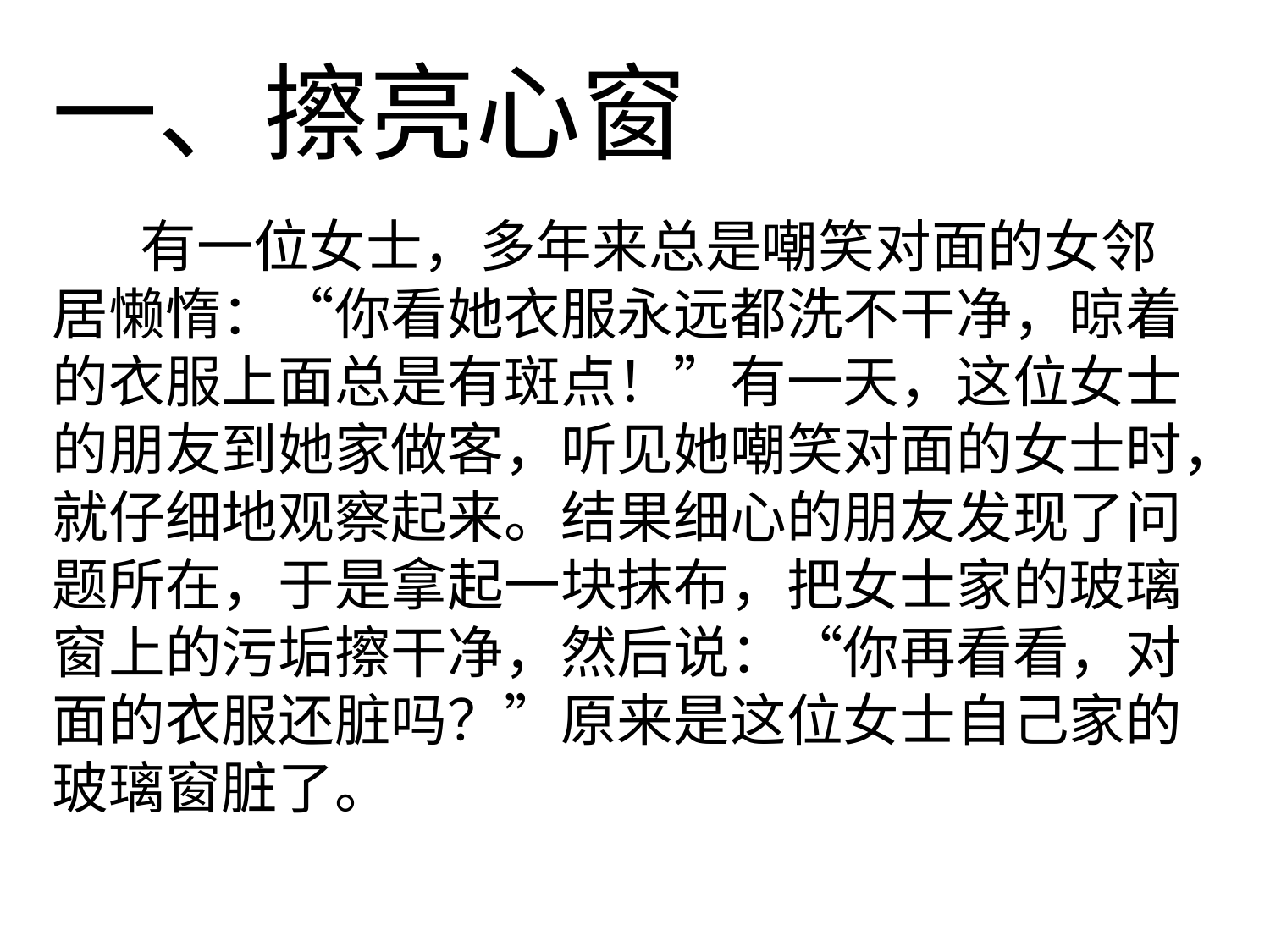

一、擦亮心窗
　　有一位女士，多年来总是嘲笑对面的女邻居懒惰：“你看她衣服永远都洗不干净，晾着的衣服上面总是有斑点！”有一天，这位女士的朋友到她家做客，听见她嘲笑对面的女士时，就仔细地观察起来。结果细心的朋友发现了问题所在，于是拿起一块抹布，把女士家的玻璃窗上的污垢擦干净，然后说：“你再看看，对面的衣服还脏吗？”原来是这位女士自己家的玻璃窗脏了。